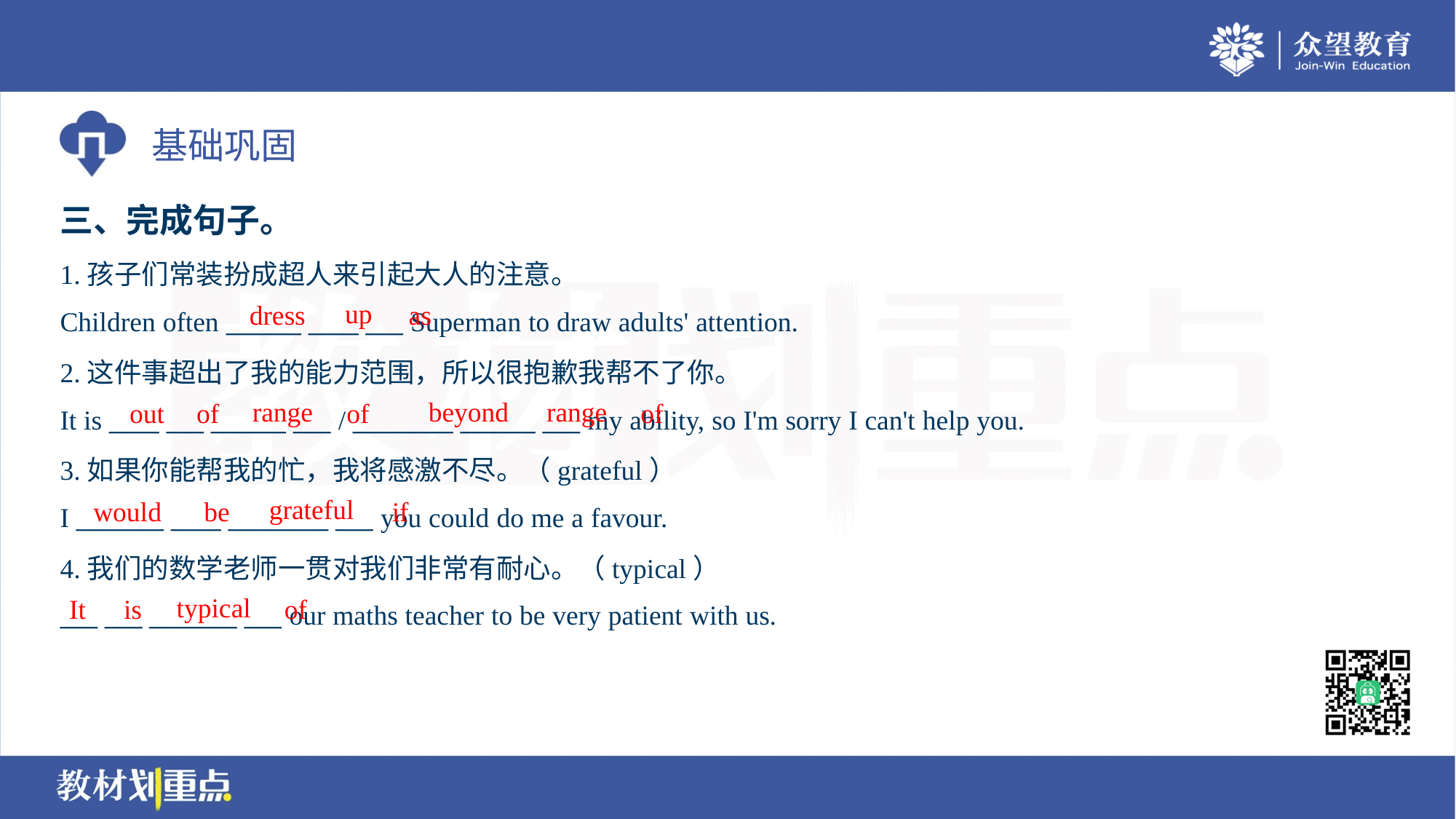

三、完成句子。
1.孩子们常装扮成超人来引起大人的注意。
Children often ______ ____ ___ Superman to draw adults' attention.
up
dress
as
2.这件事超出了我的能力范围，所以很抱歉我帮不了你。
It is ____ ___ ______ ___ / ________ ______ ___ my ability, so I'm sorry I can't help you.
range
beyond
range
out
of
of
of
3.如果你能帮我的忙，我将感激不尽。（grateful）
I _______ ____ ________ ___ you could do me a favour.
grateful
would
be
if
4.我们的数学老师一贯对我们非常有耐心。（typical）
___ ___ _______ ___ our maths teacher to be very patient with us.
typical
It
is
of